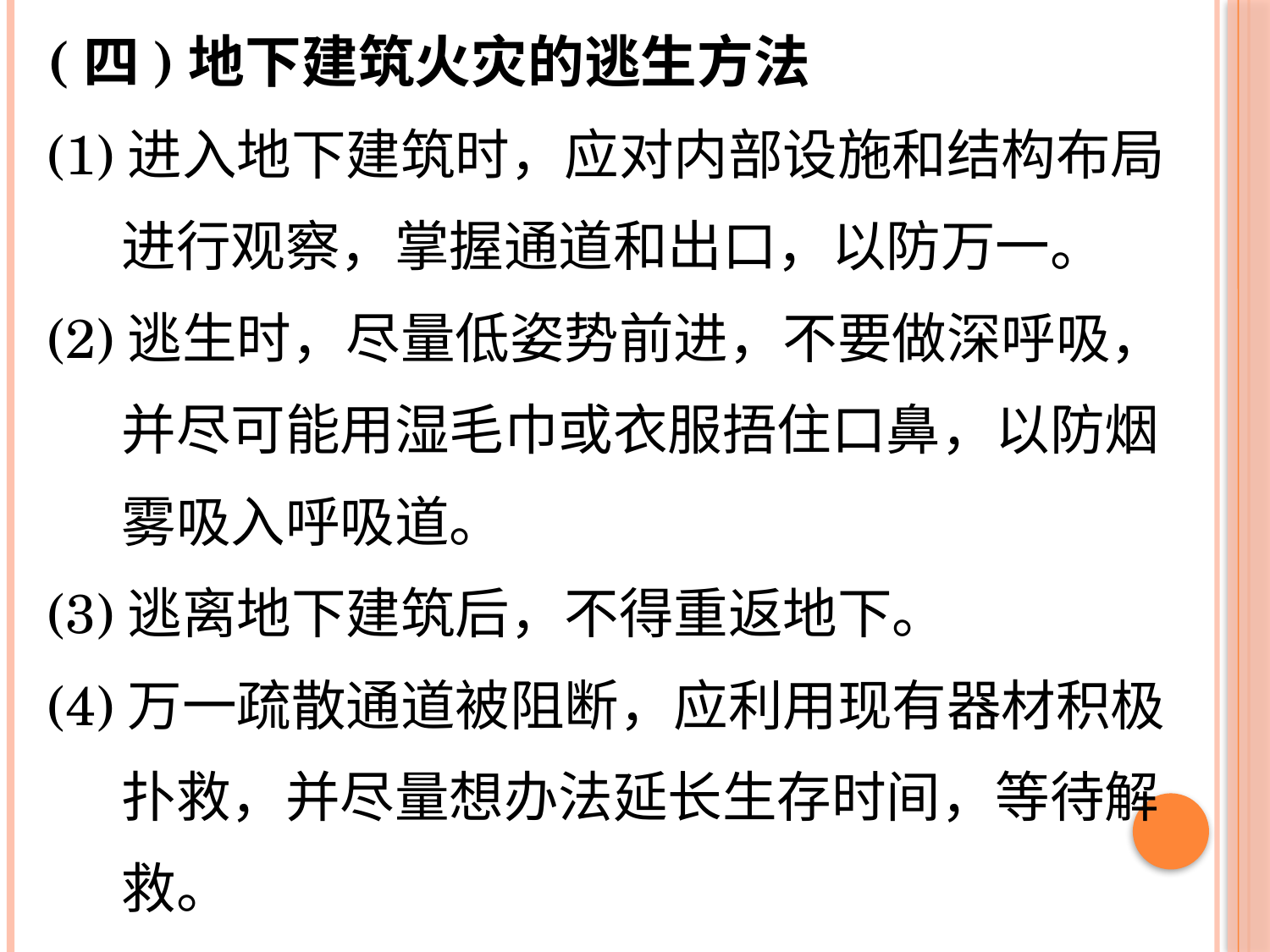

(四)地下建筑火灾的逃生方法
(1)进入地下建筑时，应对内部设施和结构布局进行观察，掌握通道和出口，以防万一。
(2)逃生时，尽量低姿势前进，不要做深呼吸，并尽可能用湿毛巾或衣服捂住口鼻，以防烟雾吸入呼吸道。
(3)逃离地下建筑后，不得重返地下。
(4)万一疏散通道被阻断，应利用现有器材积极扑救，并尽量想办法延长生存时间，等待解救。